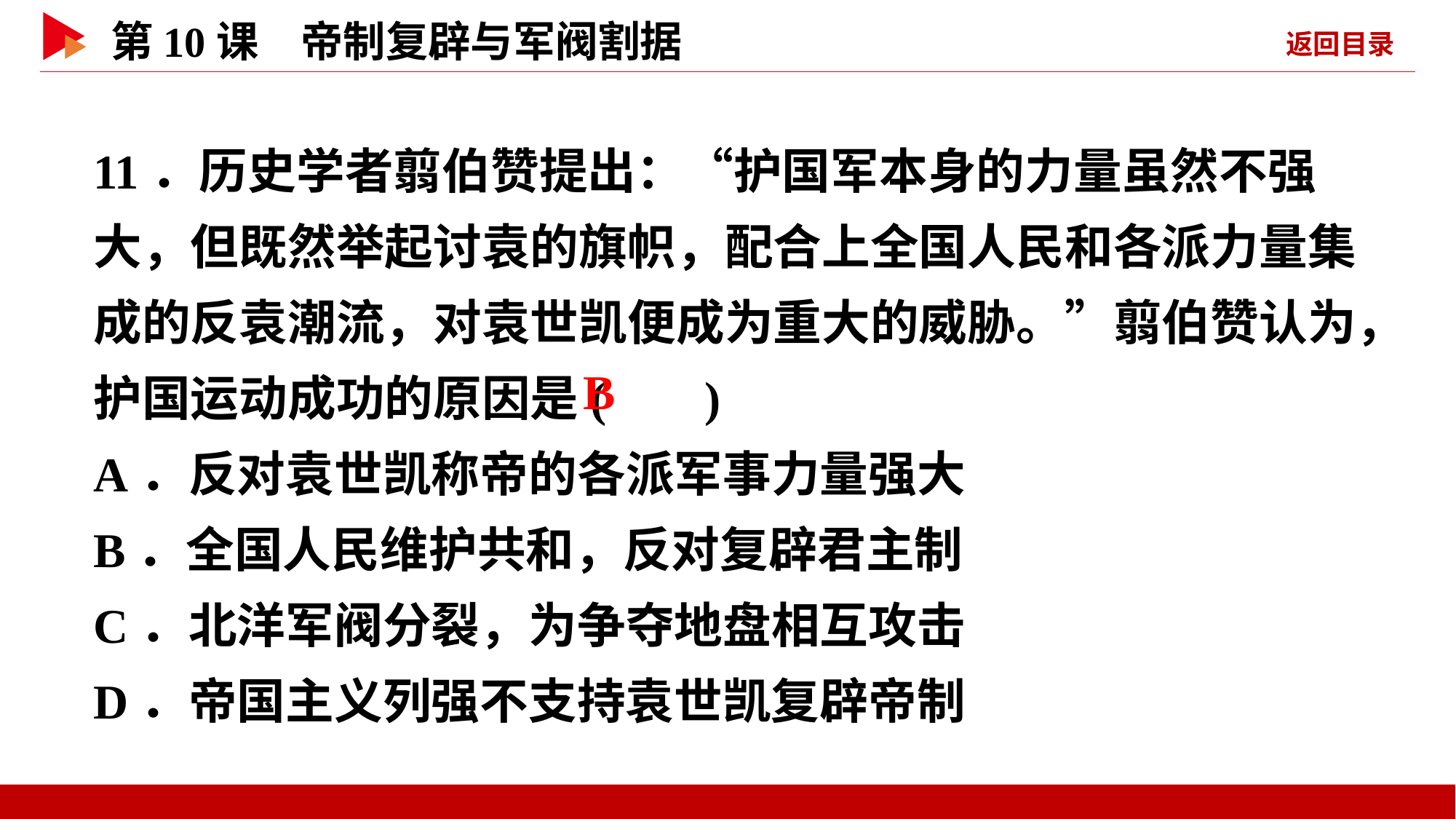

11．历史学者翦伯赞提出：“护国军本身的力量虽然不强大，但既然举起讨袁的旗帜，配合上全国人民和各派力量集成的反袁潮流，对袁世凯便成为重大的威胁。”翦伯赞认为，护国运动成功的原因是(        )
A．反对袁世凯称帝的各派军事力量强大
B．全国人民维护共和，反对复辟君主制
C．北洋军阀分裂，为争夺地盘相互攻击
D．帝国主义列强不支持袁世凯复辟帝制
   B